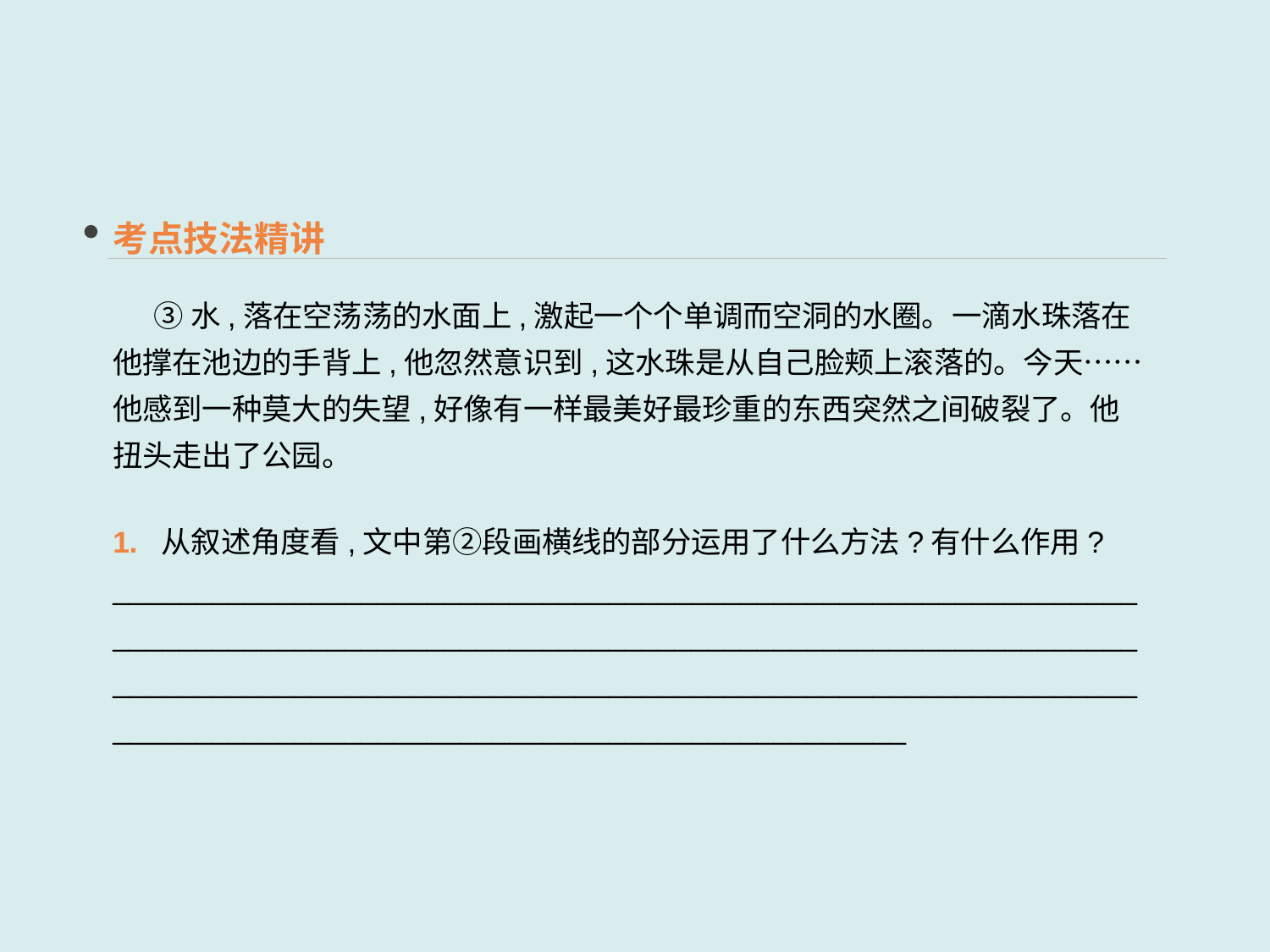

考点技法精讲

      ③水,落在空荡荡的水面上,激起一个个单调而空洞的水圈。一滴水珠落在他撑在池边的手背上,他忽然意识到,这水珠是从自己脸颊上滚落的。今天……他感到一种莫大的失望,好像有一样最美好最珍重的东西突然之间破裂了。他扭头走出了公园。

1.  从叙述角度看,文中第②段画横线的部分运用了什么方法?有什么作用?
__________________________________________________________________________________________________________________________________________________________________________________________________________________________________________